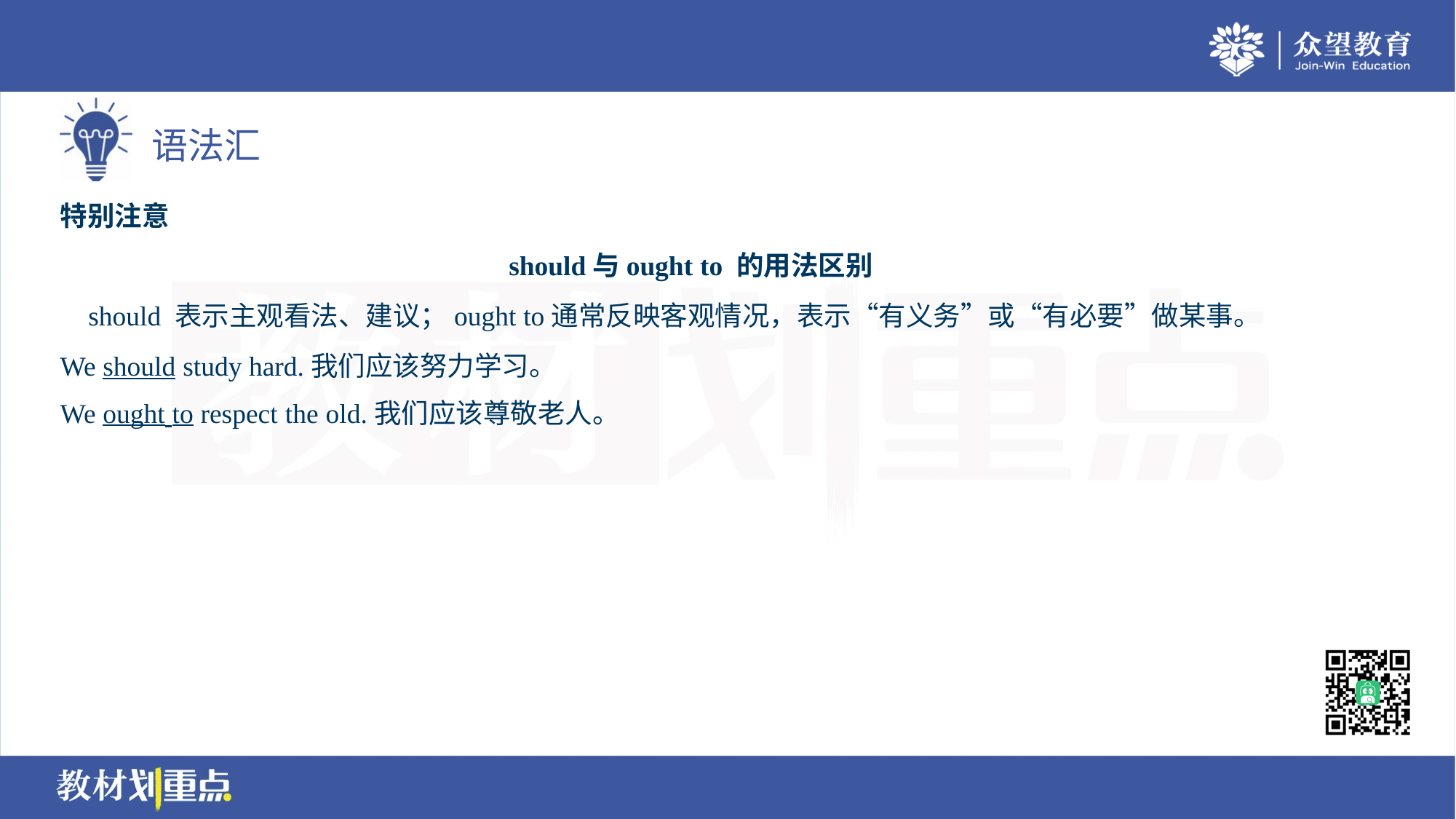

特别注意
should与ought to 的用法区别
    should 表示主观看法、建议；ought to通常反映客观情况，表示“有义务”或“有必要”做某事。
We should study hard.我们应该努力学习。
We ought to respect the old.我们应该尊敬老人。